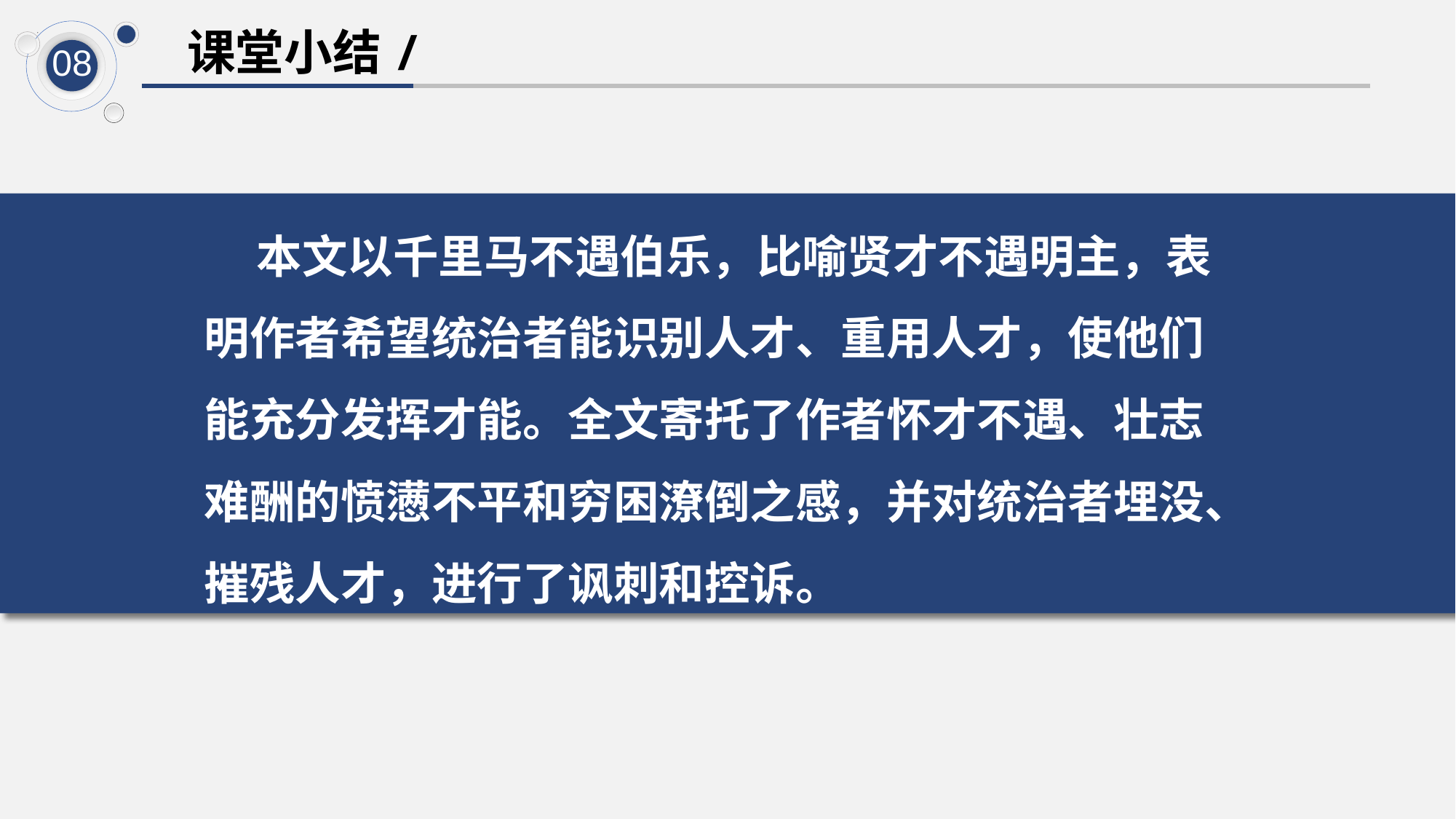

课堂小结/

08

    本文以千里马不遇伯乐，比喻贤才不遇明主，表明作者希望统治者能识别人才、重用人才，使他们能充分发挥才能。全文寄托了作者怀才不遇、壮志难酬的愤懑不平和穷困潦倒之感，并对统治者埋没、摧残人才，进行了讽刺和控诉。